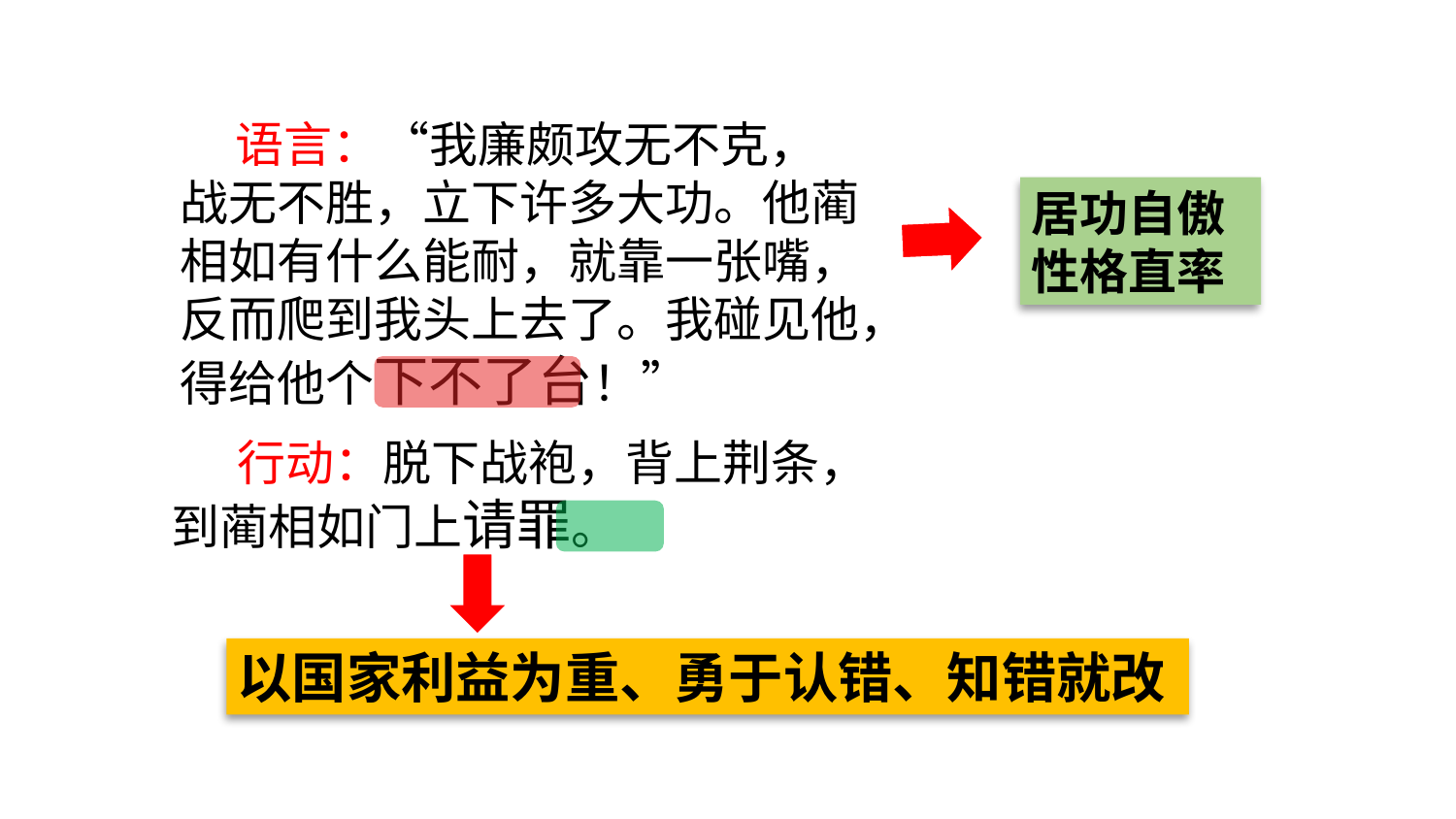

语言：“我廉颇攻无不克，战无不胜，立下许多大功。他蔺相如有什么能耐，就靠一张嘴，反而爬到我头上去了。我碰见他，得给他个下不了台！”
居功自傲
性格直率

     行动：脱下战袍，背上荆条，到蔺相如门上请罪。

以国家利益为重、勇于认错、知错就改